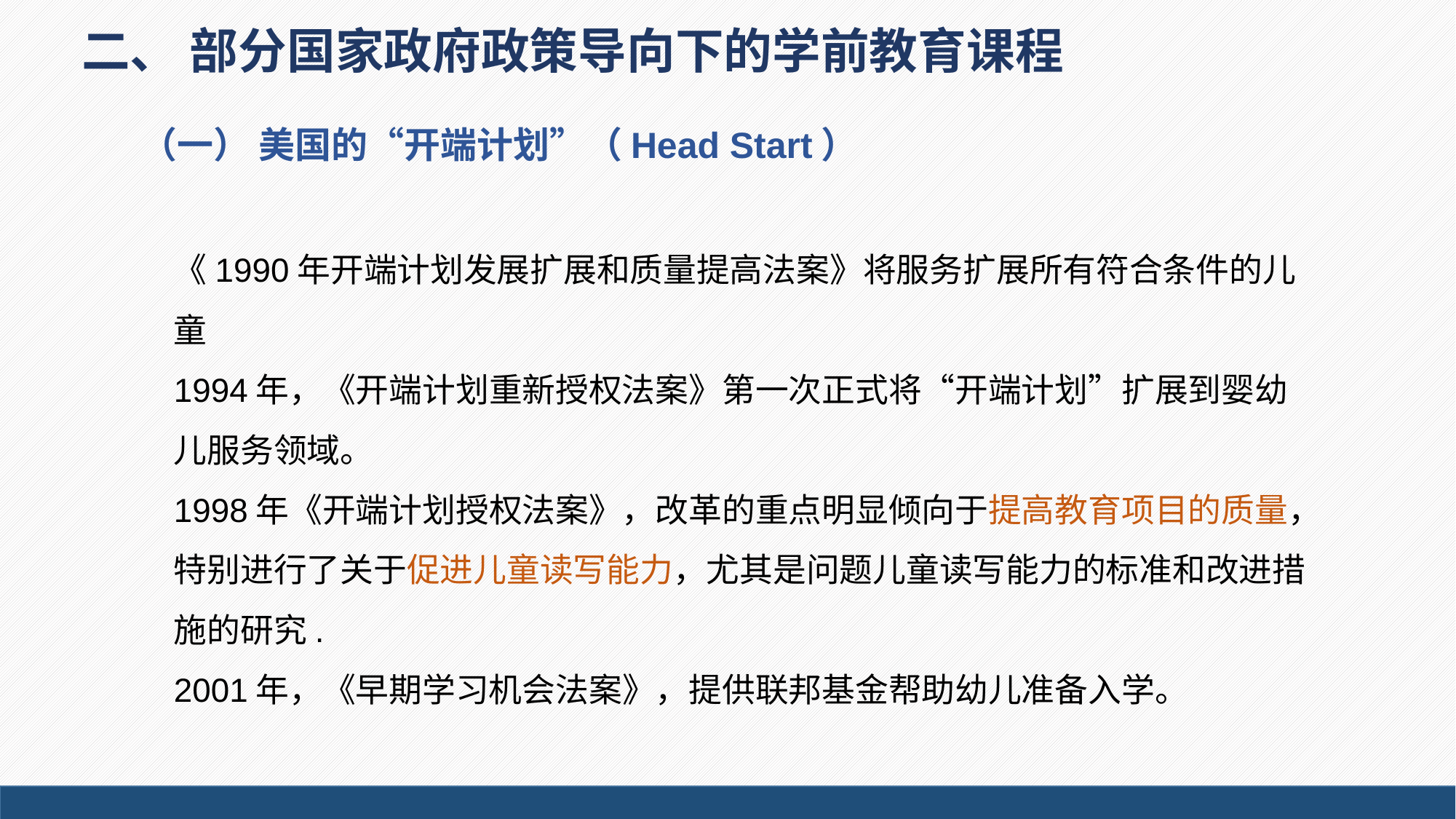

二、 部分国家政府政策导向下的学前教育课程
（一） 美国的“开端计划”（Head Start）
《1990年开端计划发展扩展和质量提高法案》将服务扩展所有符合条件的儿童
1994年，《开端计划重新授权法案》第一次正式将“开端计划”扩展到婴幼儿服务领域。
1998年《开端计划授权法案》，改革的重点明显倾向于提高教育项目的质量，特别进行了关于促进儿童读写能力，尤其是问题儿童读写能力的标准和改进措施的研究.
2001年，《早期学习机会法案》，提供联邦基金帮助幼儿准备入学。